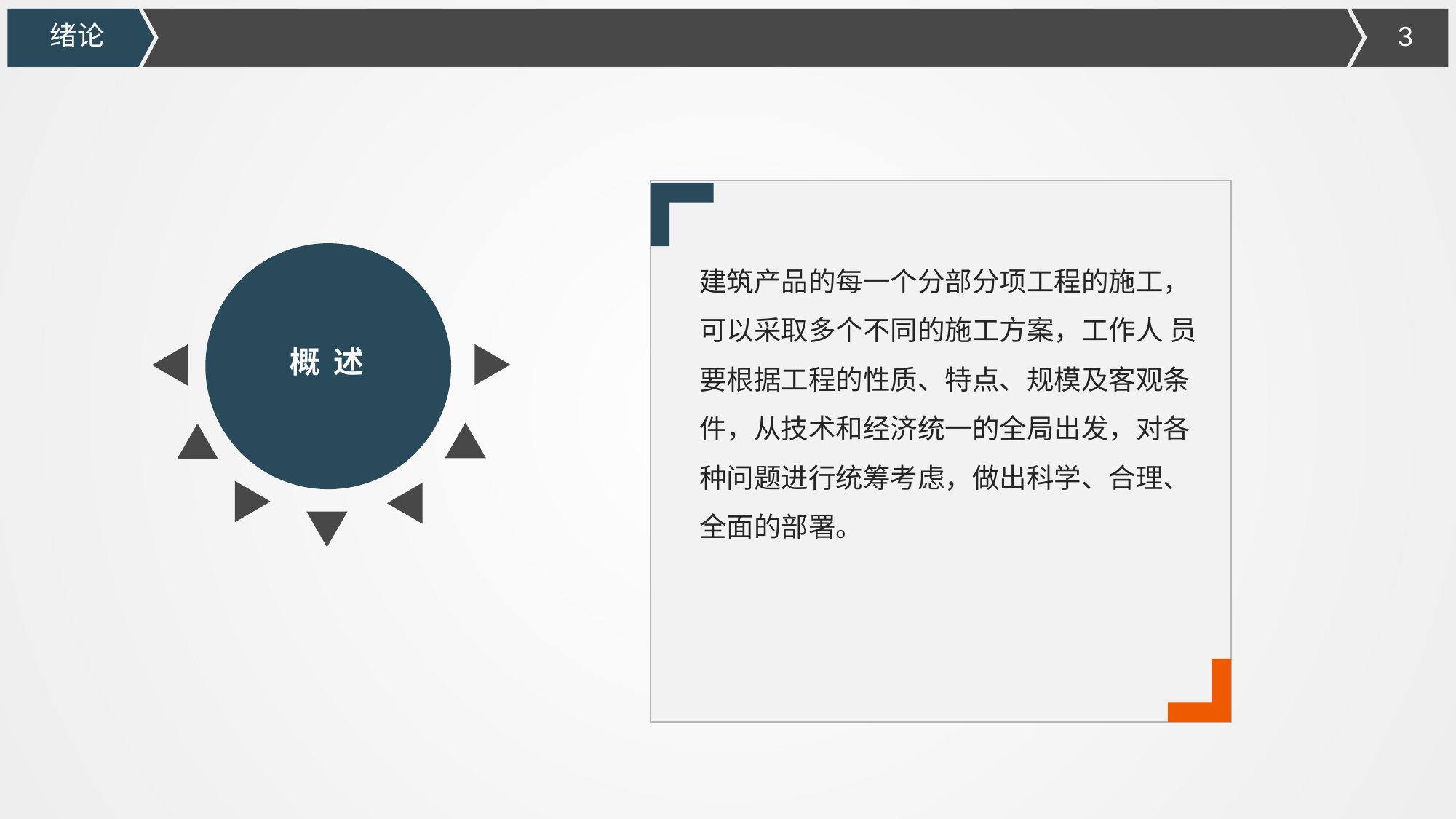

绪论

建筑产品的每一个分部分项工程的施工，可以采取多个不同的施工方案，工作人 员要根据工程的性质、特点、规模及客观条件，从技术和经济统一的全局出发，对各 种问题进行统筹考虑，做出科学、合理、全面的部署。

概  述